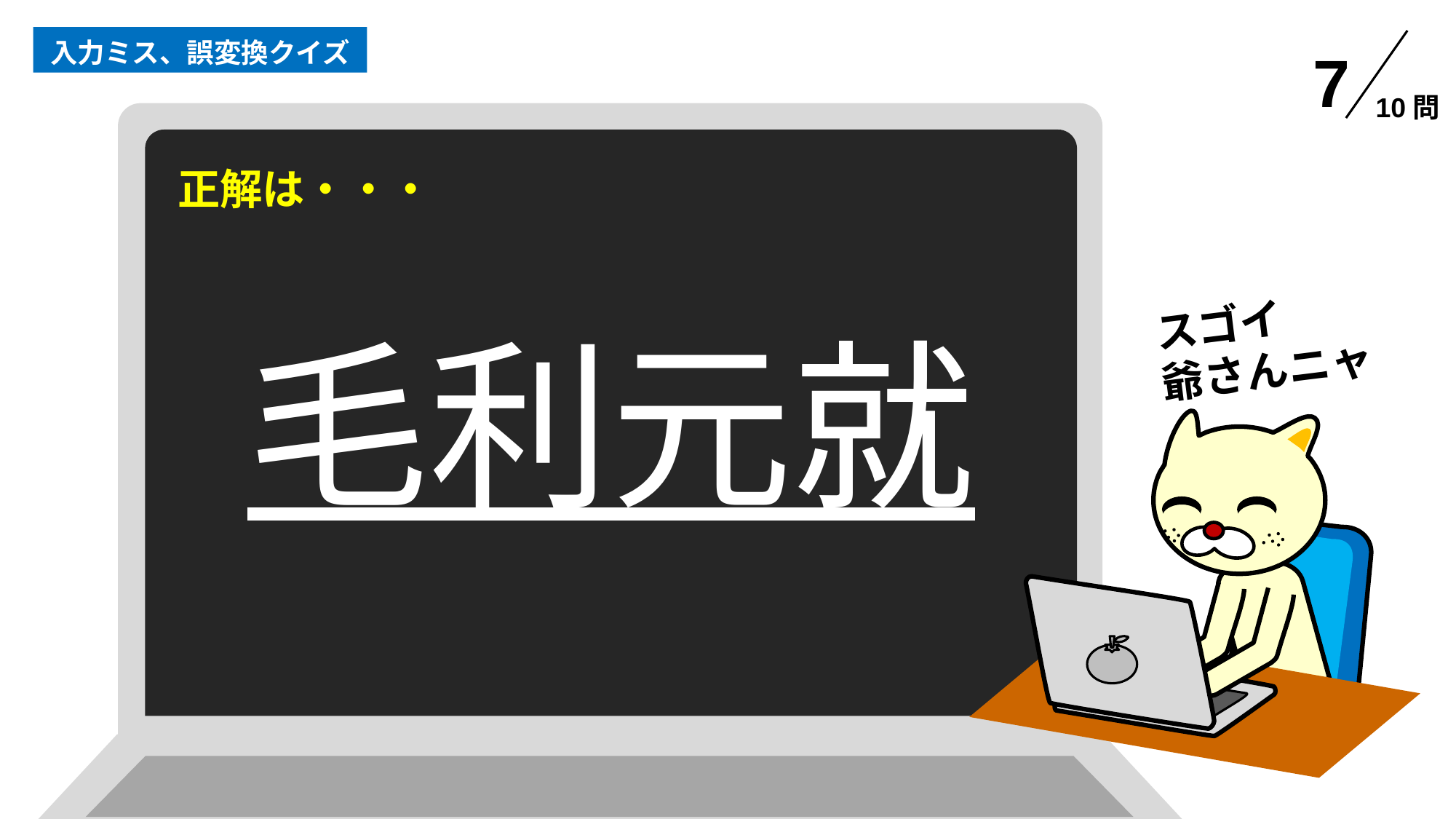

入力ミス、誤変換クイズ
7
10問

正解は・・・
スゴイ
爺さんニャ
毛利元就